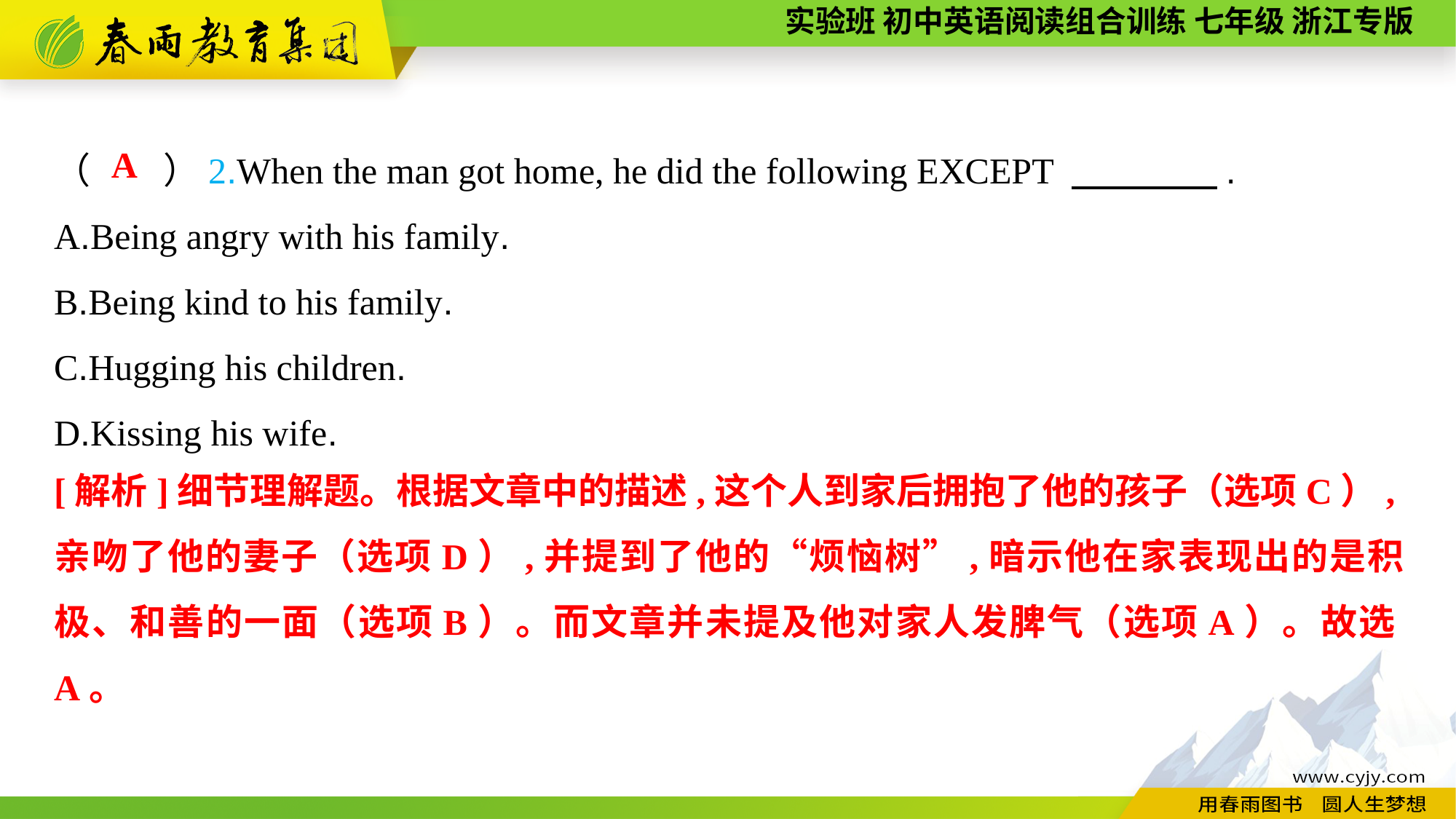

（　　）2.When the man got home, he did the following EXCEPT 　　　　.
A.Being angry with his family.
B.Being kind to his family.
C.Hugging his children.
D.Kissing his wife.
A
[解析]细节理解题。根据文章中的描述,这个人到家后拥抱了他的孩子（选项C）,亲吻了他的妻子（选项D）,并提到了他的“烦恼树”,暗示他在家表现出的是积极、和善的一面（选项B）。而文章并未提及他对家人发脾气（选项A）。故选A。